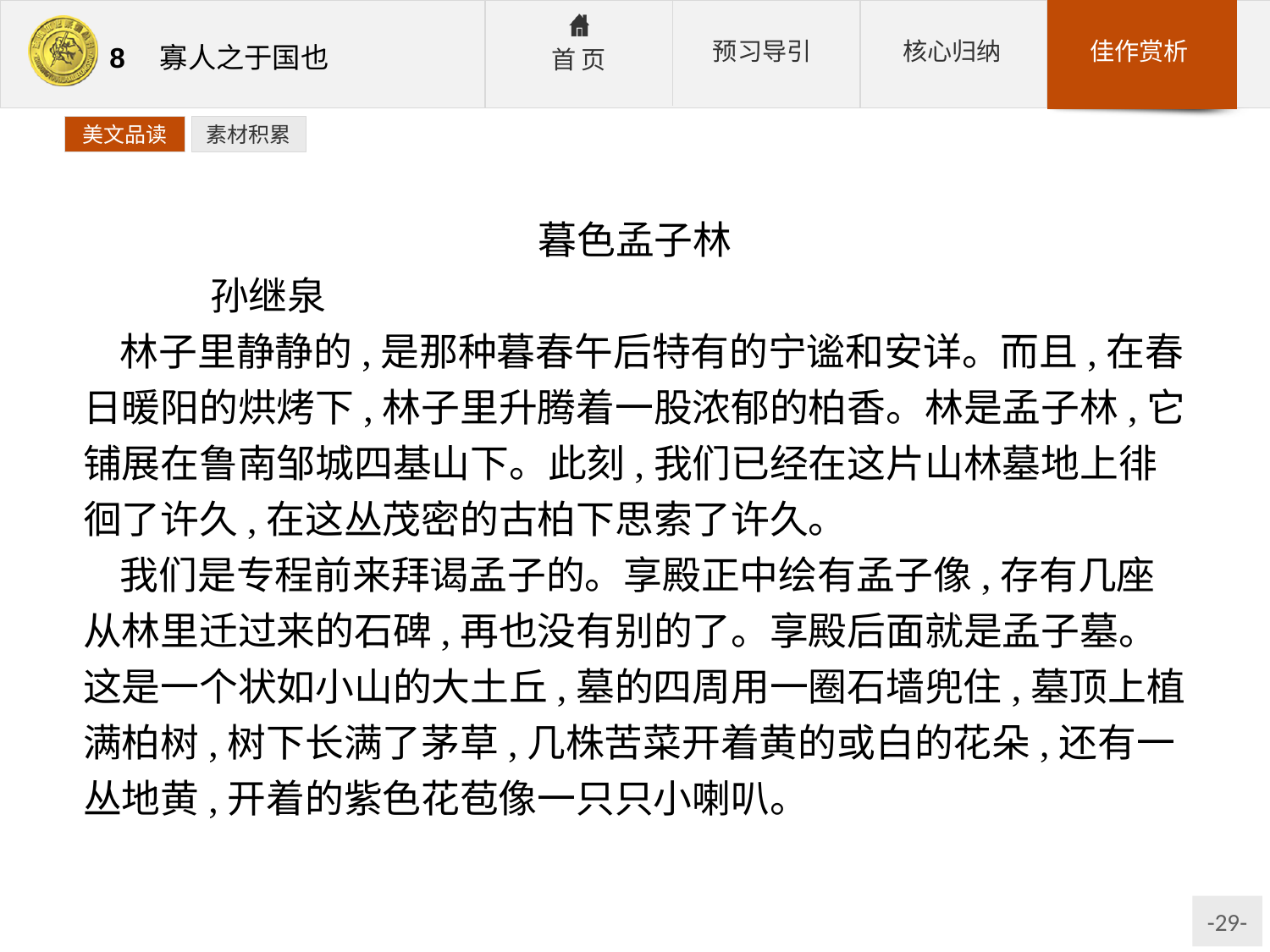

美文品读
素材积累
暮色孟子林
	孙继泉
林子里静静的,是那种暮春午后特有的宁谧和安详。而且,在春日暖阳的烘烤下,林子里升腾着一股浓郁的柏香。林是孟子林,它铺展在鲁南邹城四基山下。此刻,我们已经在这片山林墓地上徘徊了许久,在这丛茂密的古柏下思索了许久。
我们是专程前来拜谒孟子的。享殿正中绘有孟子像,存有几座从林里迁过来的石碑,再也没有别的了。享殿后面就是孟子墓。这是一个状如小山的大土丘,墓的四周用一圈石墙兜住,墓顶上植满柏树,树下长满了茅草,几株苦菜开着黄的或白的花朵,还有一丛地黄,开着的紫色花苞像一只只小喇叭。